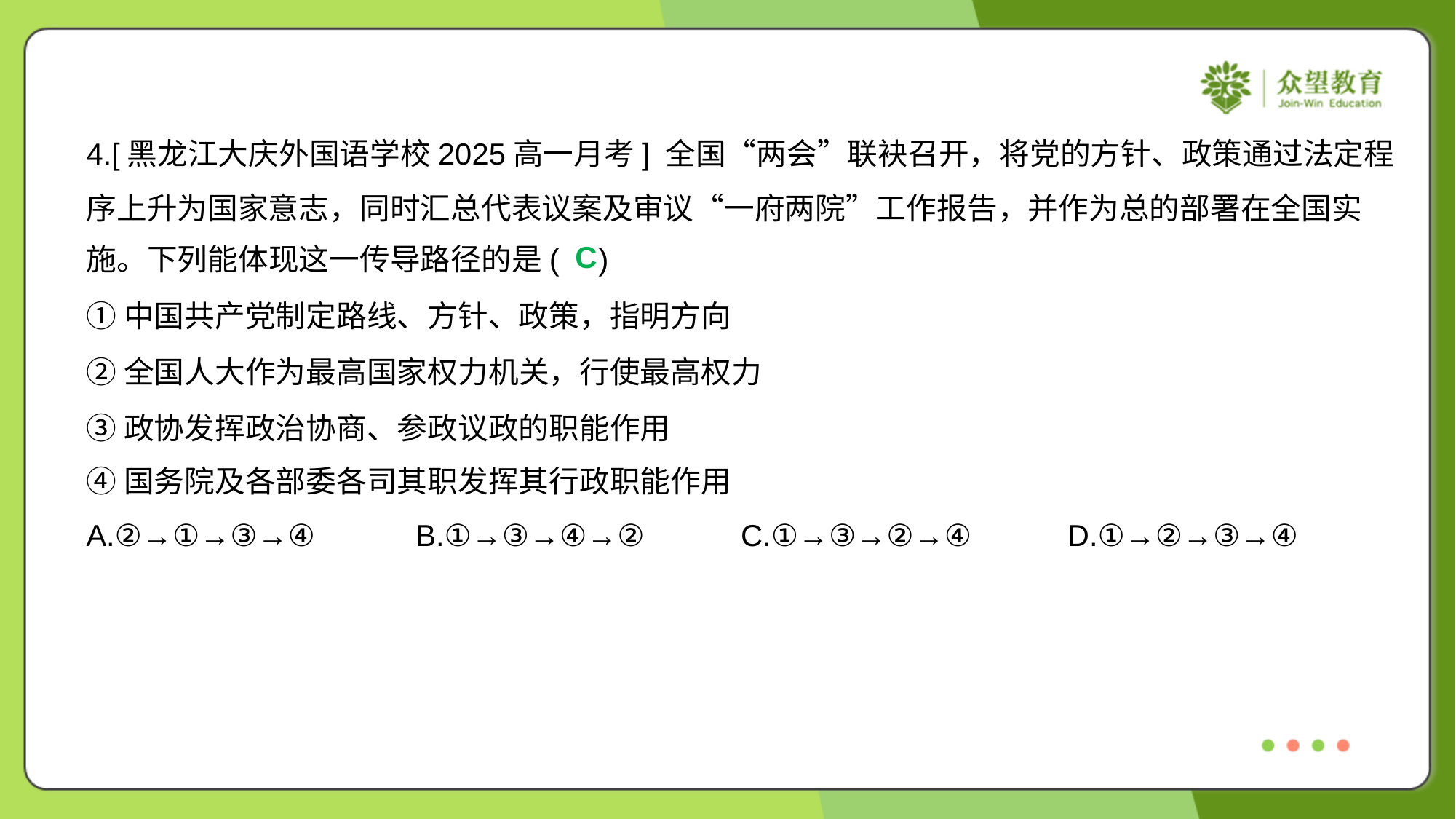

4.[黑龙江大庆外国语学校2025高一月考] 全国“两会”联袂召开，将党的方针、政策通过法定程
序上升为国家意志，同时汇总代表议案及审议“一府两院”工作报告，并作为总的部署在全国实
施。下列能体现这一传导路径的是(     )
C
①中国共产党制定路线、方针、政策，指明方向
②全国人大作为最高国家权力机关，行使最高权力
③政协发挥政治协商、参政议政的职能作用
④国务院及各部委各司其职发挥其行政职能作用
A.②→①→③→④	B.①→③→④→②	C.①→③→②→④	D.①→②→③→④